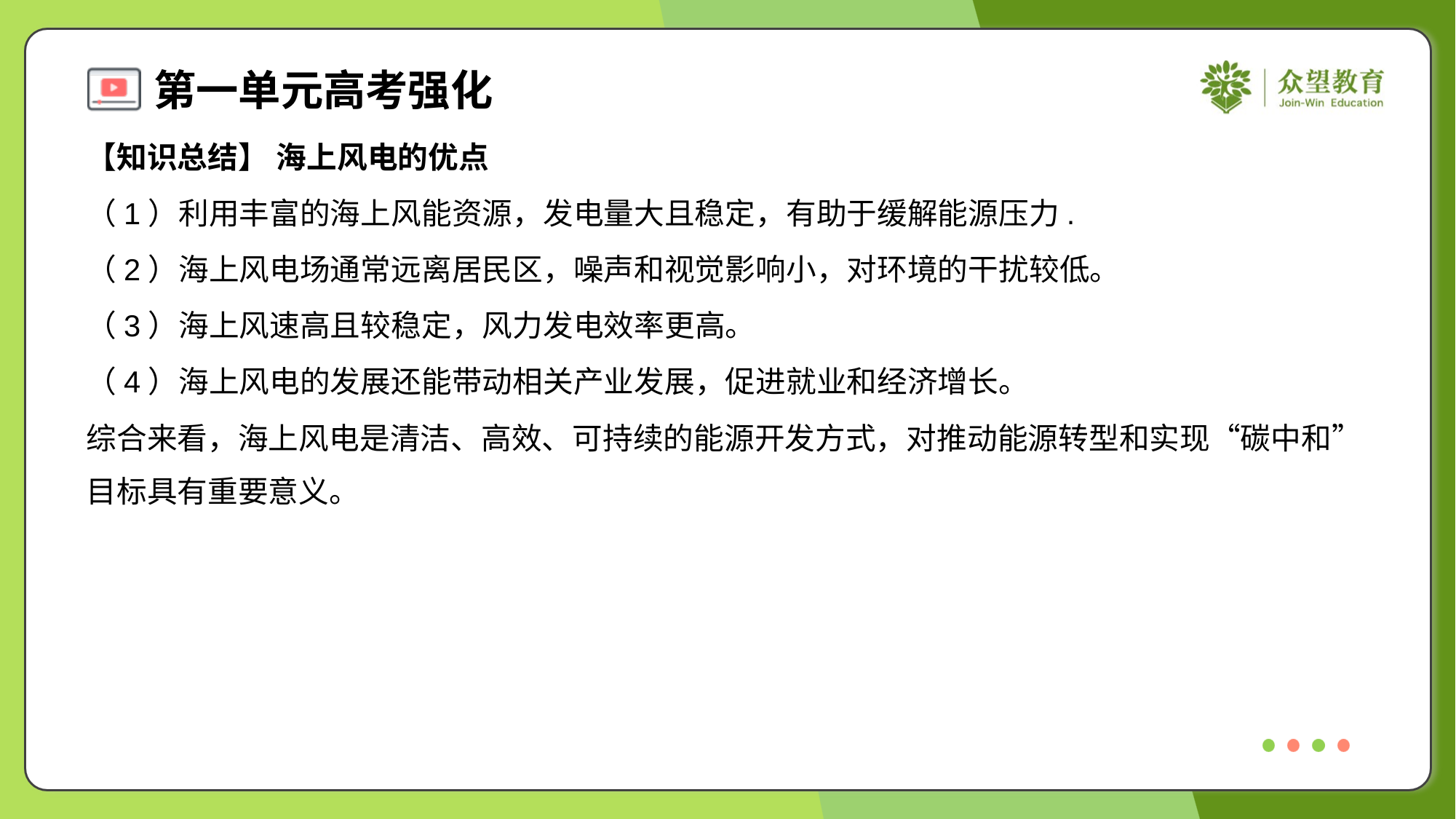

【知识总结】 海上风电的优点
（1）利用丰富的海上风能资源，发电量大且稳定，有助于缓解能源压力.
（2）海上风电场通常远离居民区，噪声和视觉影响小，对环境的干扰较低。
（3）海上风速高且较稳定，风力发电效率更高。
（4）海上风电的发展还能带动相关产业发展，促进就业和经济增长。
综合来看，海上风电是清洁、高效、可持续的能源开发方式，对推动能源转型和实现“碳中和”
目标具有重要意义。